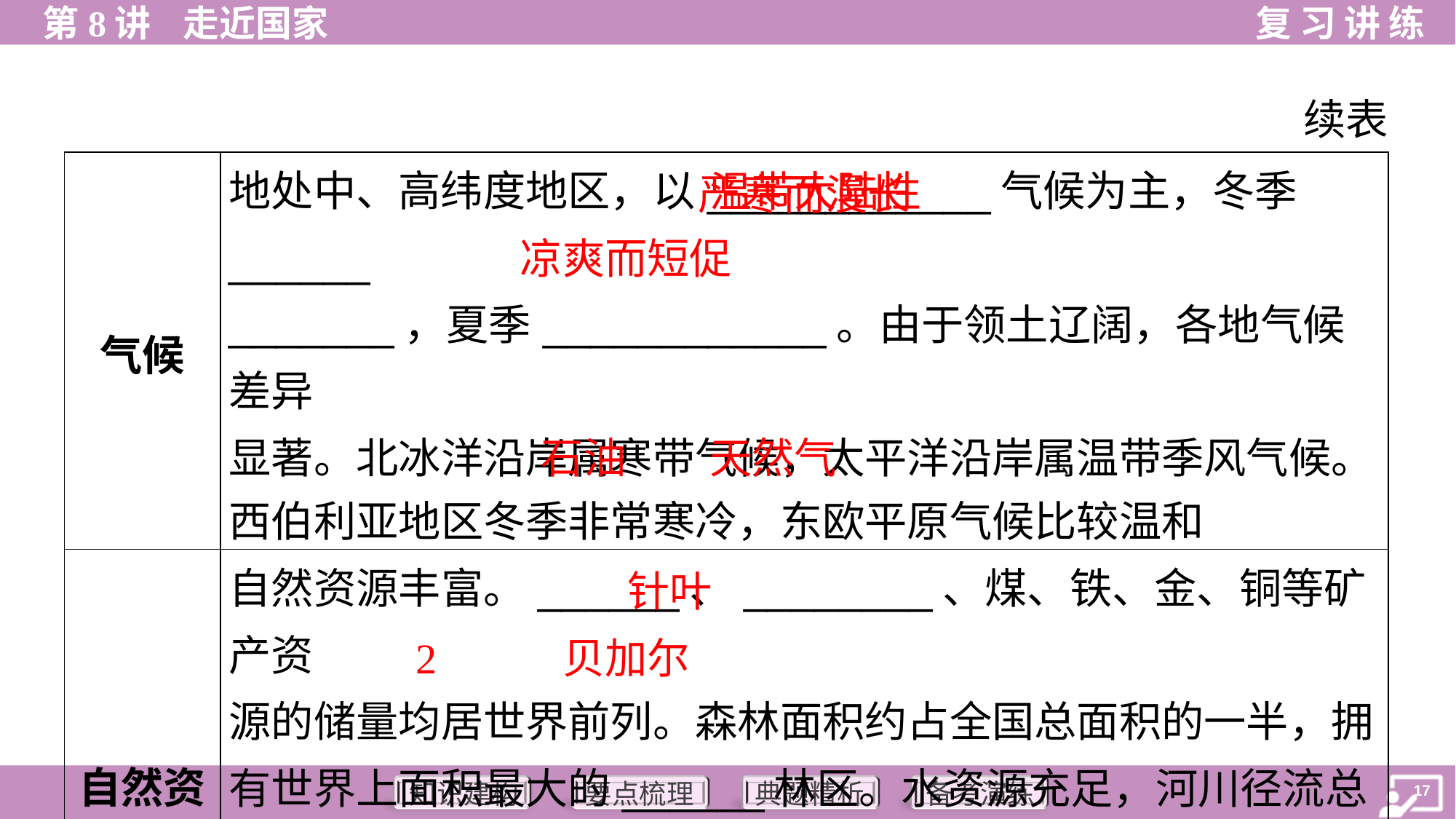

续表
                                                 严寒而漫长
温带大陆性
| 气候 | 地处中、高纬度地区，以\_\_\_\_\_\_\_\_\_\_\_\_气候为主，冬季\_\_\_\_\_\_ \_\_\_\_\_\_\_，夏季\_\_\_\_\_\_\_\_\_\_\_\_。由于领土辽阔，各地气候差异 显著。北冰洋沿岸属寒带气候，太平洋沿岸属温带季风气候。 西伯利亚地区冬季非常寒冷，东欧平原气候比较温和 |
| --- | --- |
| 自然资 源 | 自然资源丰富。\_\_\_\_\_\_、\_\_\_\_\_\_\_\_、煤、铁、金、铜等矿产资 源的储量均居世界前列。森林面积约占全国总面积的一半，拥 有世界上面积最大的\_\_\_\_\_\_林区。水资源充足，河川径流总量 居世界第\_\_\_位；\_\_\_\_\_\_\_\_湖是世界上最深、淡水储量最大的 湖泊 |
凉爽而短促
石油
天然气
针叶
2
贝加尔